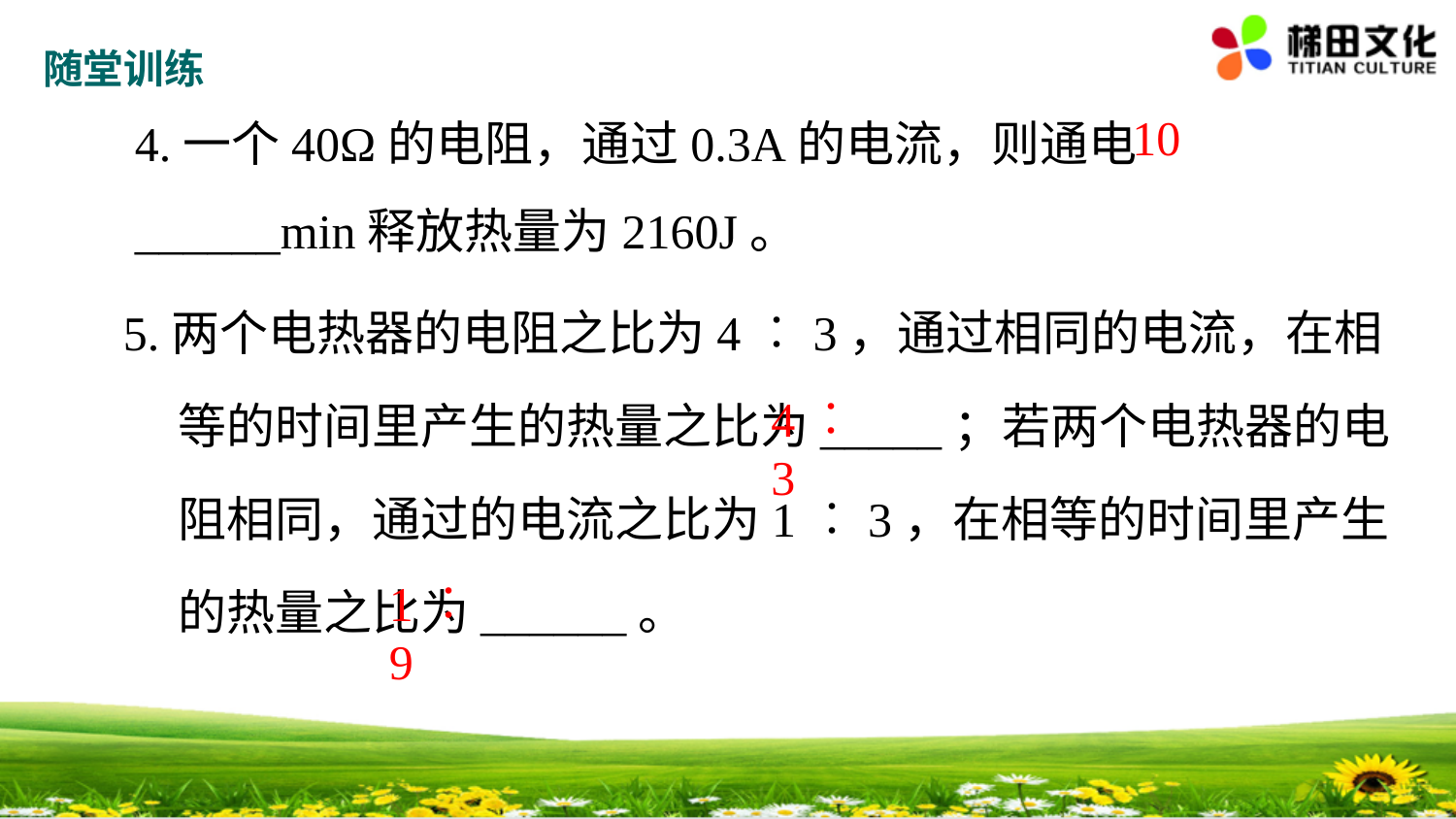

随堂训练
4.一个40Ω的电阻，通过0.3A的电流，则通电______min释放热量为2160J。
10
5.两个电热器的电阻之比为4︰3，通过相同的电流，在相等的时间里产生的热量之比为_____；若两个电热器的电阻相同，通过的电流之比为1︰3，在相等的时间里产生的热量之比为______。
4︰3
1︰9